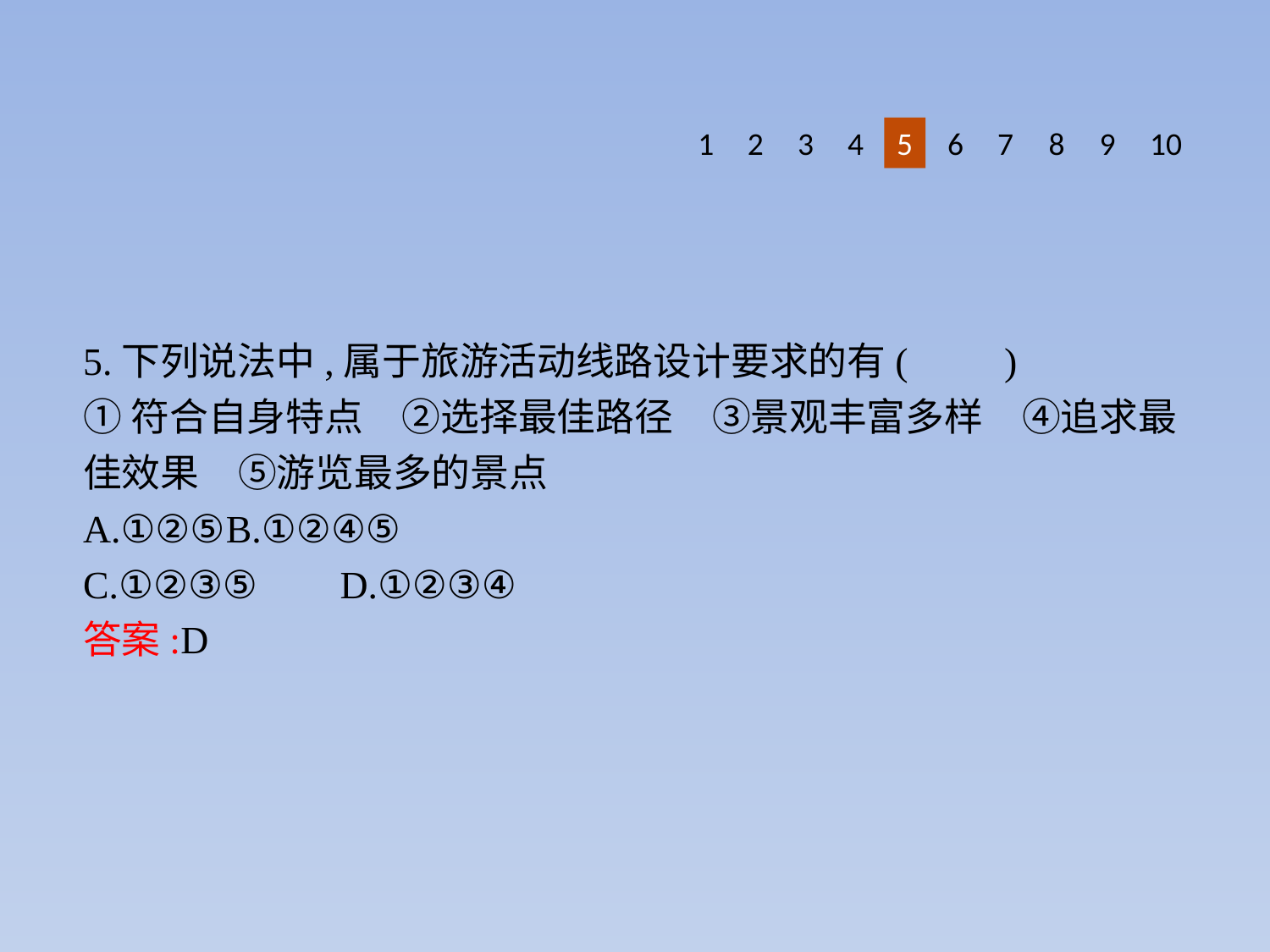

8
9
1
2
3
4
5
6
10
7
5.下列说法中,属于旅游活动线路设计要求的有(　　)
①符合自身特点　②选择最佳路径　③景观丰富多样　④追求最佳效果　⑤游览最多的景点
A.①②⑤	B.①②④⑤
C.①②③⑤	D.①②③④
答案:D